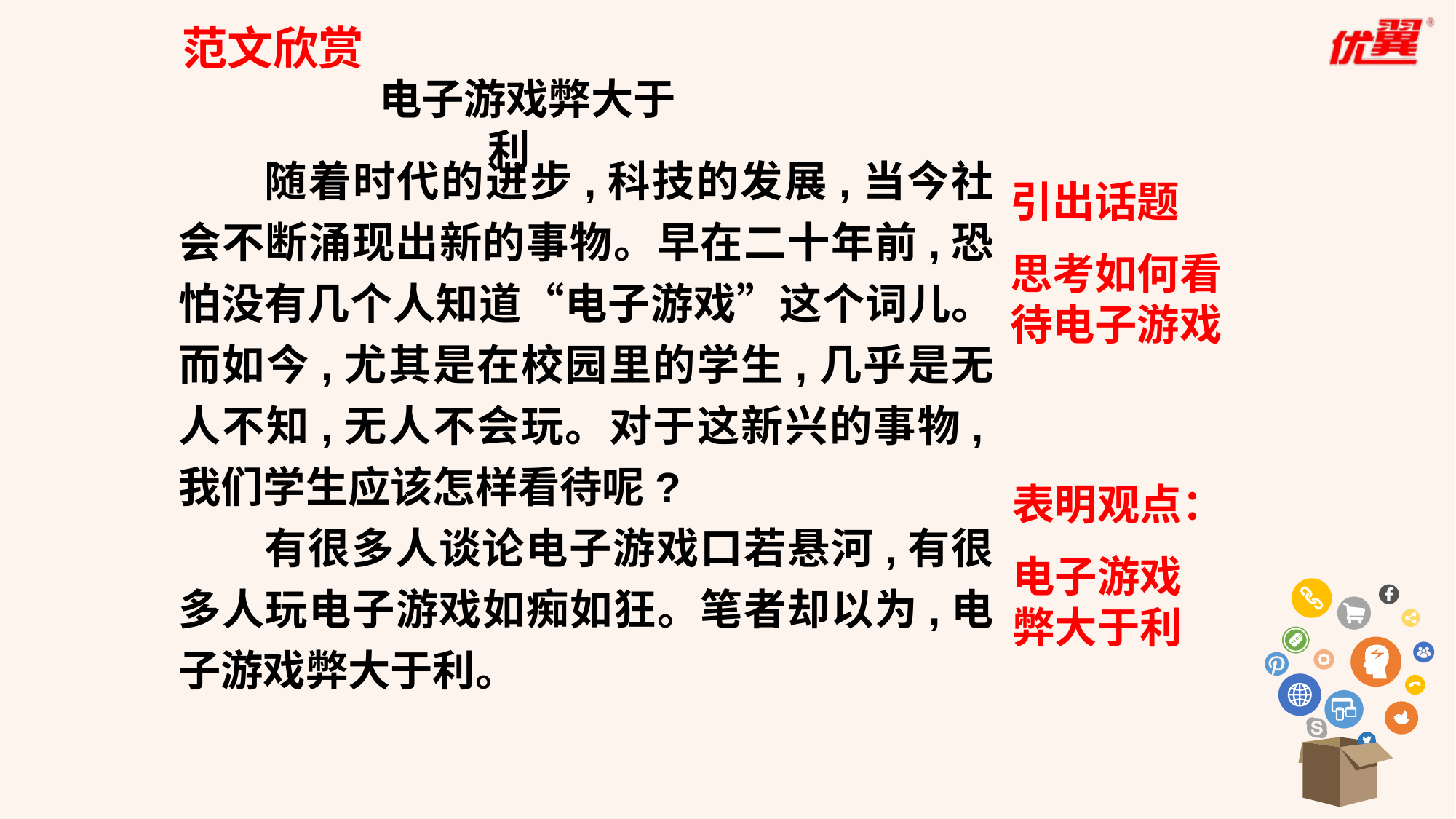

范文欣赏
电子游戏弊大于利
随着时代的进步,科技的发展,当今社会不断涌现出新的事物。早在二十年前,恐怕没有几个人知道“电子游戏”这个词儿。而如今,尤其是在校园里的学生,几乎是无人不知,无人不会玩。对于这新兴的事物,我们学生应该怎样看待呢?
有很多人谈论电子游戏口若悬河,有很多人玩电子游戏如痴如狂。笔者却以为,电子游戏弊大于利。
引出话题
思考如何看待电子游戏
表明观点：
电子游戏弊大于利